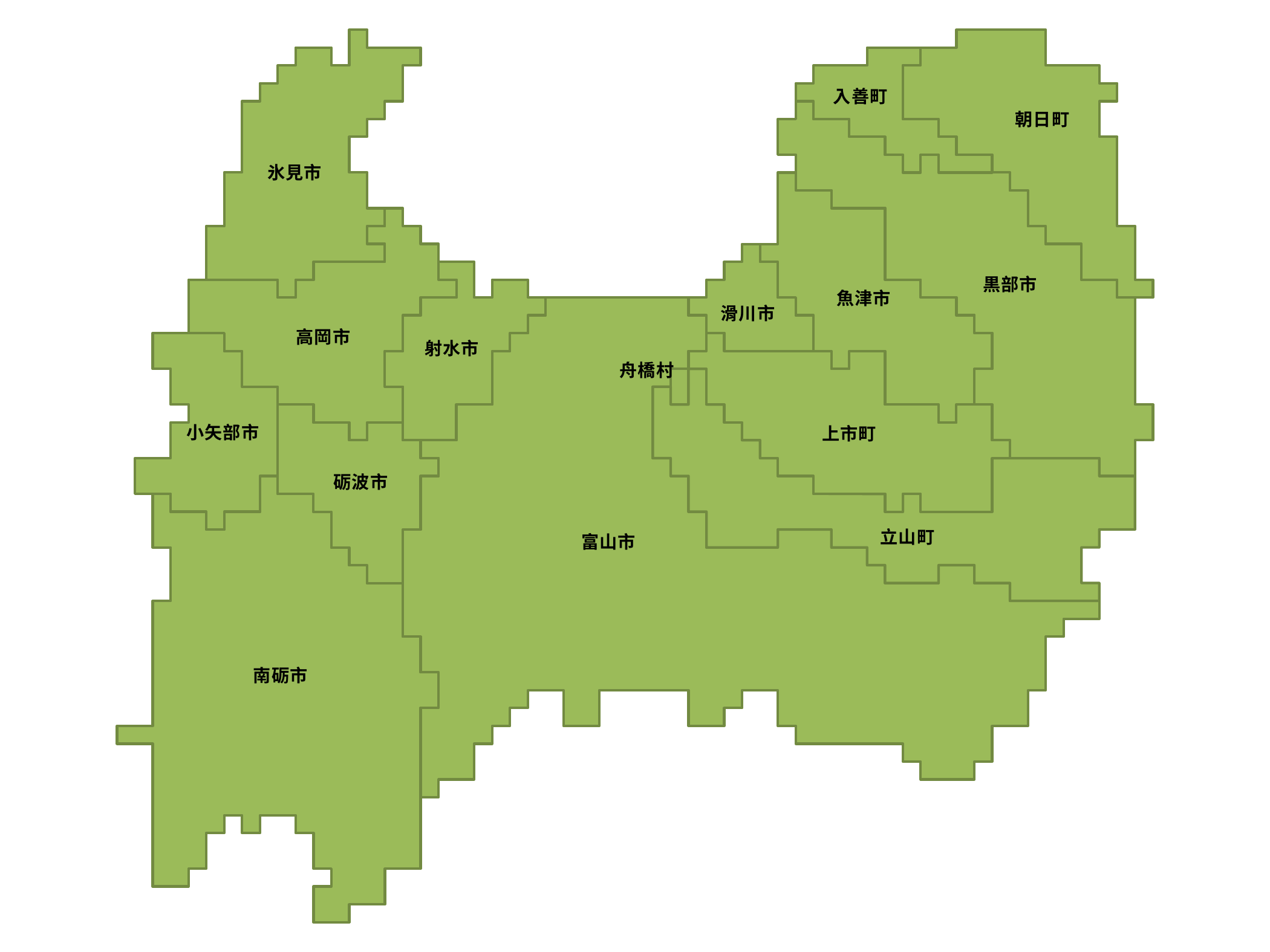

入善町
朝日町
氷見市
黒部市
魚津市
滑川市
高岡市
射水市
舟橋村
小矢部市
上市町
砺波市
立山町
富山市
南砺市